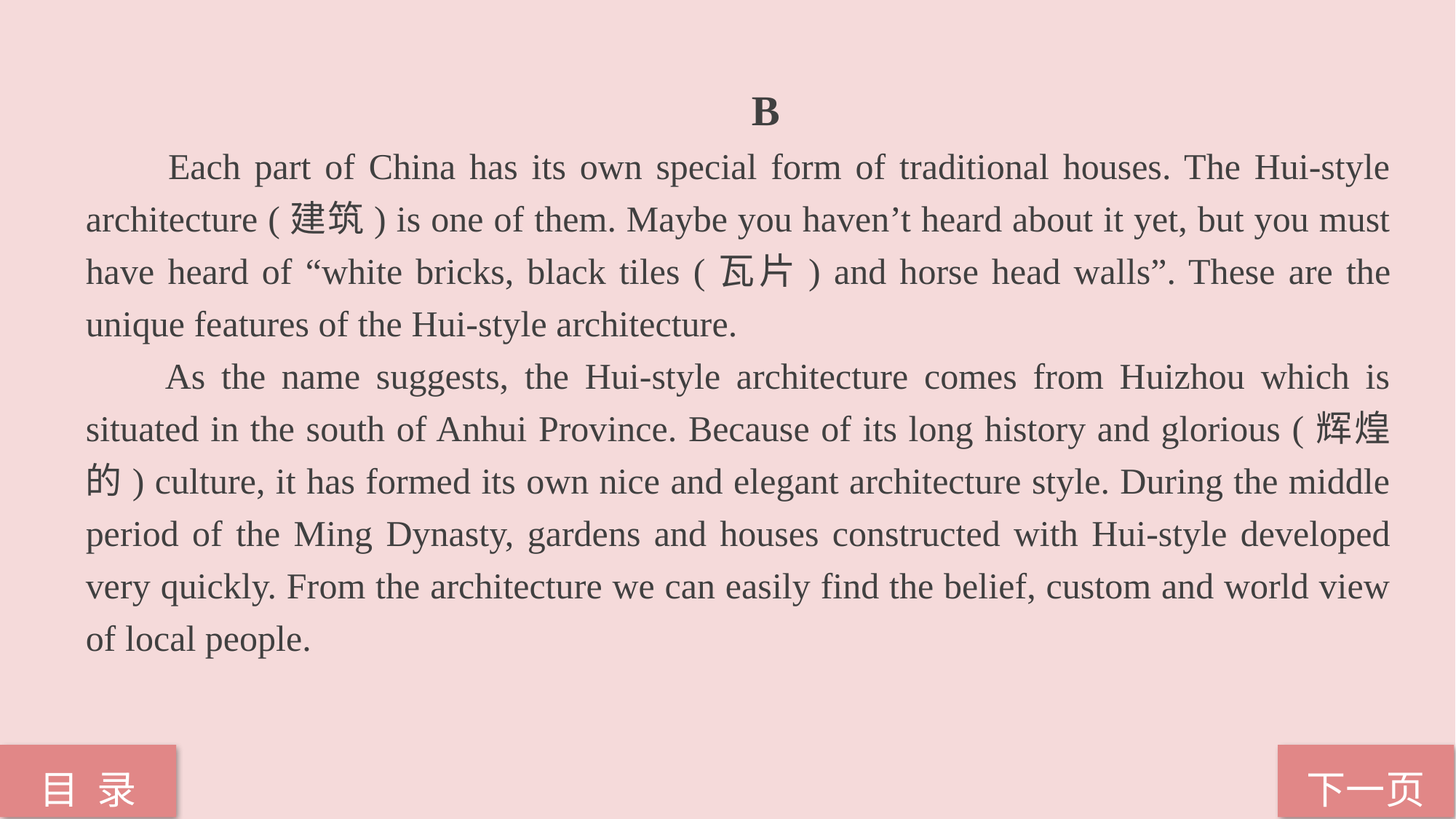

B
      Each part of China has its own special form of traditional houses. The Hui-style architecture (建筑) is one of them. Maybe you haven’t heard about it yet, but you must have heard of “white bricks, black tiles (瓦片) and horse head walls”. These are the unique features of the Hui-style architecture.
     As the name suggests, the Hui-style architecture comes from Huizhou which is situated in the south of Anhui Province. Because of its long history and glorious (辉煌的) culture, it has formed its own nice and elegant architecture style. During the middle period of the Ming Dynasty, gardens and houses constructed with Hui-style developed very quickly. From the architecture we can easily find the belief, custom and world view of local people.